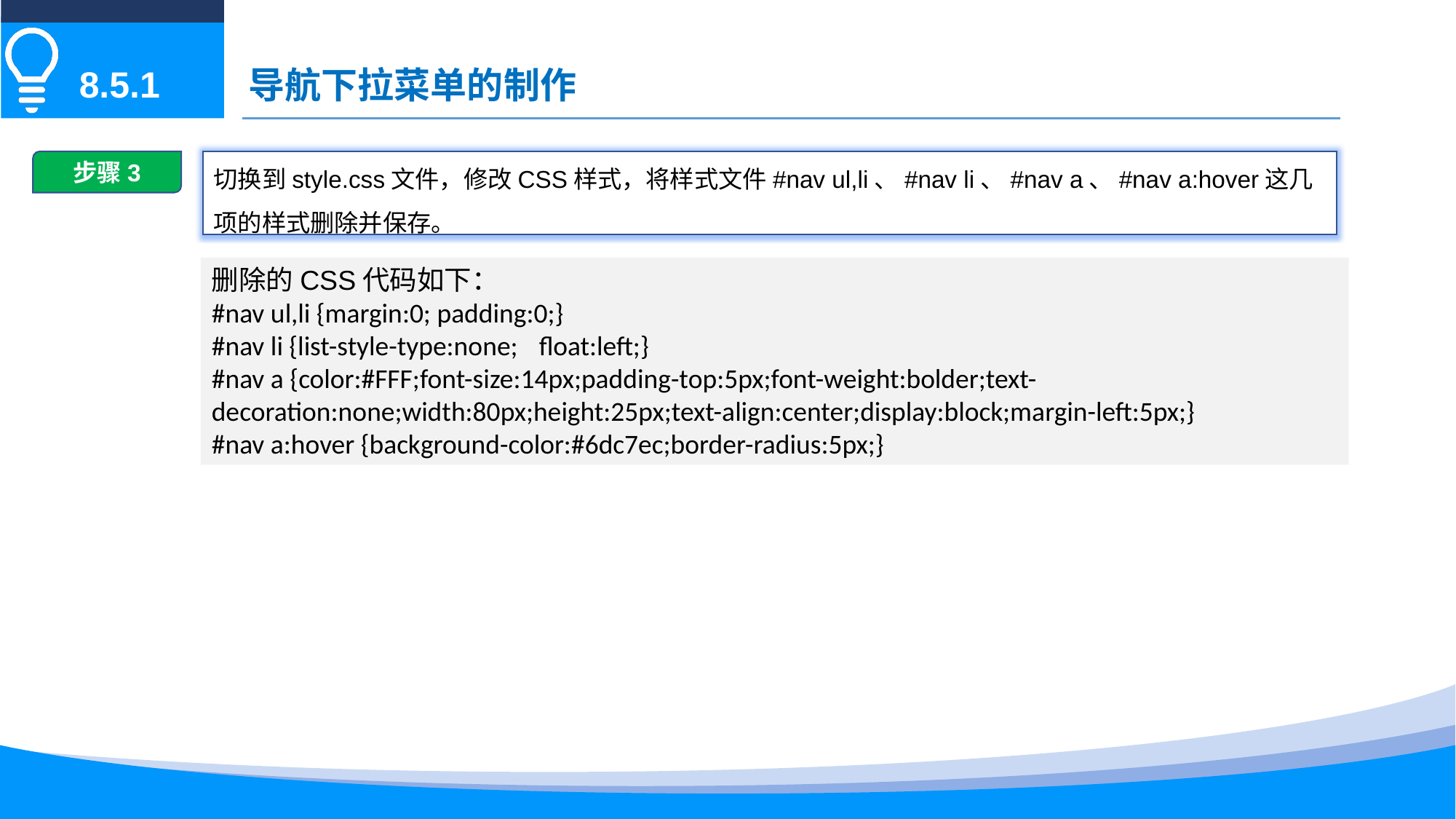

导航下拉菜单的制作
8.5.1
步骤3
切换到style.css文件，修改CSS样式，将样式文件#nav ul,li、#nav li、#nav a、#nav a:hover这几项的样式删除并保存。
删除的CSS代码如下：
#nav ul,li {margin:0; padding:0;}
#nav li {list-style-type:none;	float:left;}
#nav a {color:#FFF;font-size:14px;padding-top:5px;font-weight:bolder;text-decoration:none;width:80px;height:25px;text-align:center;display:block;margin-left:5px;}
#nav a:hover {background-color:#6dc7ec;border-radius:5px;}